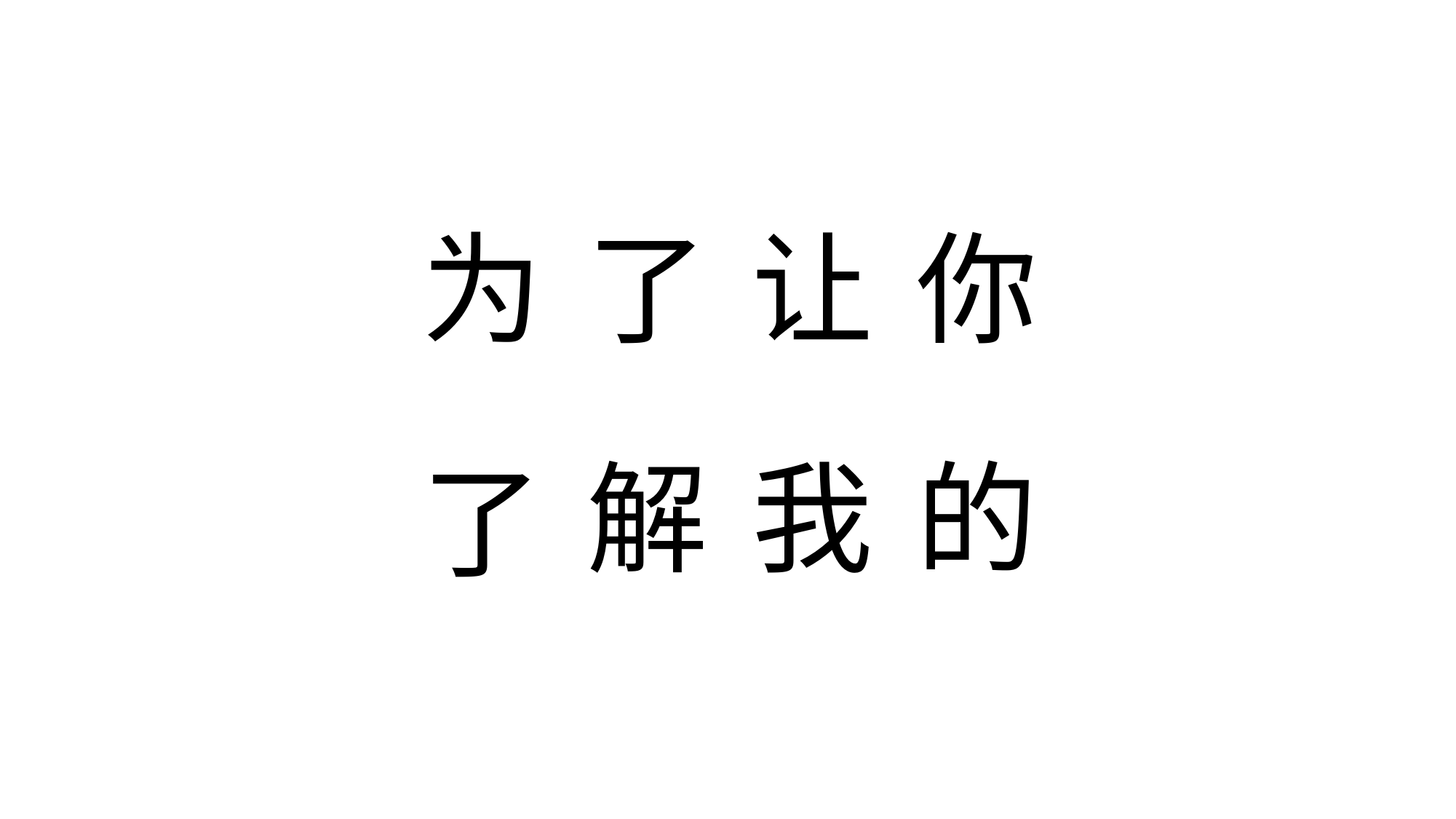

为
了
让
你
的
我
解
了